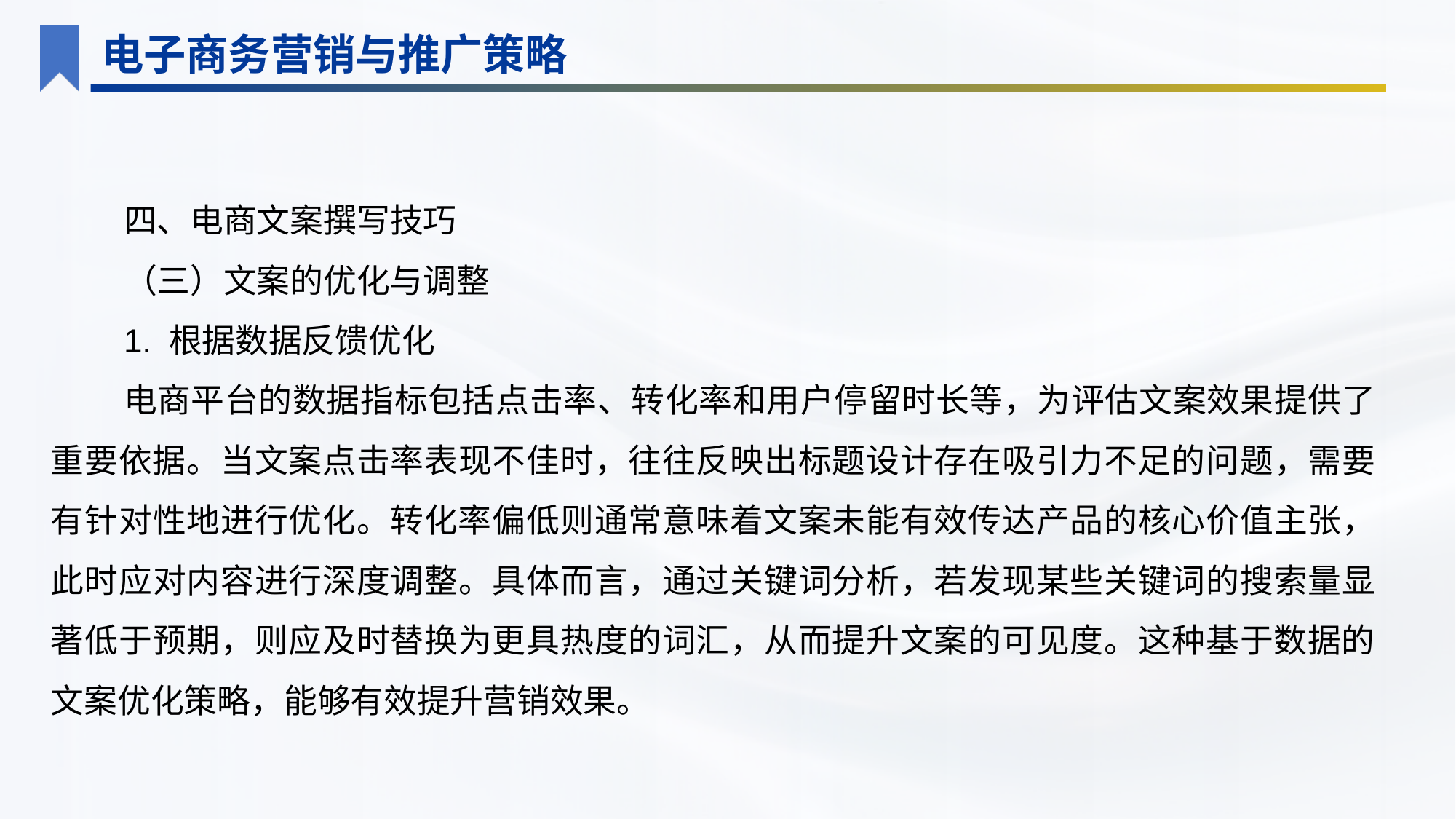

电子商务营销与推广策略
四、电商文案撰写技巧
（三）文案的优化与调整
1. 根据数据反馈优化
电商平台的数据指标包括点击率、转化率和用户停留时长等，为评估文案效果提供了重要依据。当文案点击率表现不佳时，往往反映出标题设计存在吸引力不足的问题，需要有针对性地进行优化。转化率偏低则通常意味着文案未能有效传达产品的核心价值主张，此时应对内容进行深度调整。具体而言，通过关键词分析，若发现某些关键词的搜索量显著低于预期，则应及时替换为更具热度的词汇，从而提升文案的可见度。这种基于数据的文案优化策略，能够有效提升营销效果。